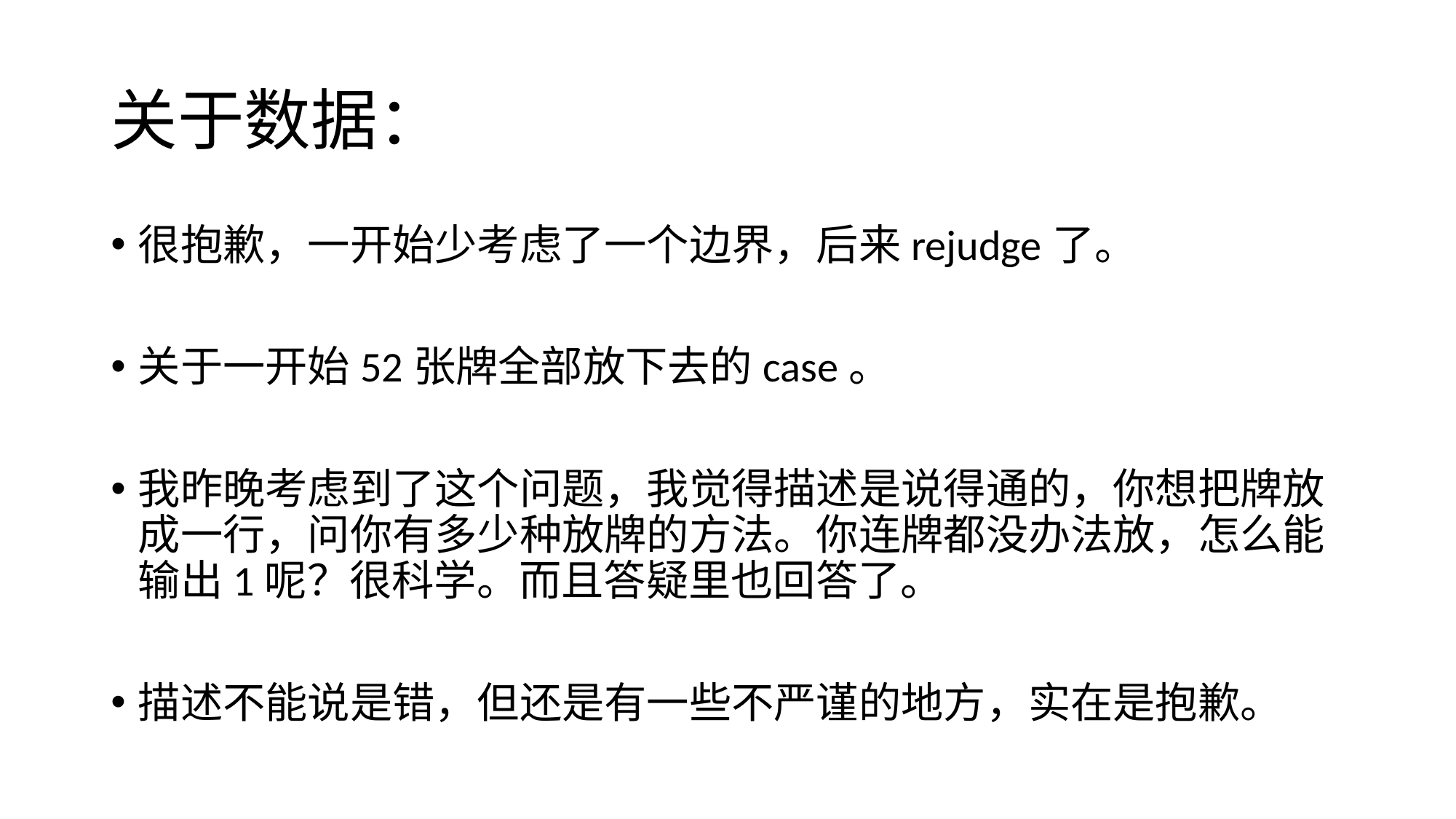

# 关于数据：
很抱歉，一开始少考虑了一个边界，后来rejudge了。

关于一开始52张牌全部放下去的case。

我昨晚考虑到了这个问题，我觉得描述是说得通的，你想把牌放成一行，问你有多少种放牌的方法。你连牌都没办法放，怎么能输出1呢？很科学。而且答疑里也回答了。

描述不能说是错，但还是有一些不严谨的地方，实在是抱歉。